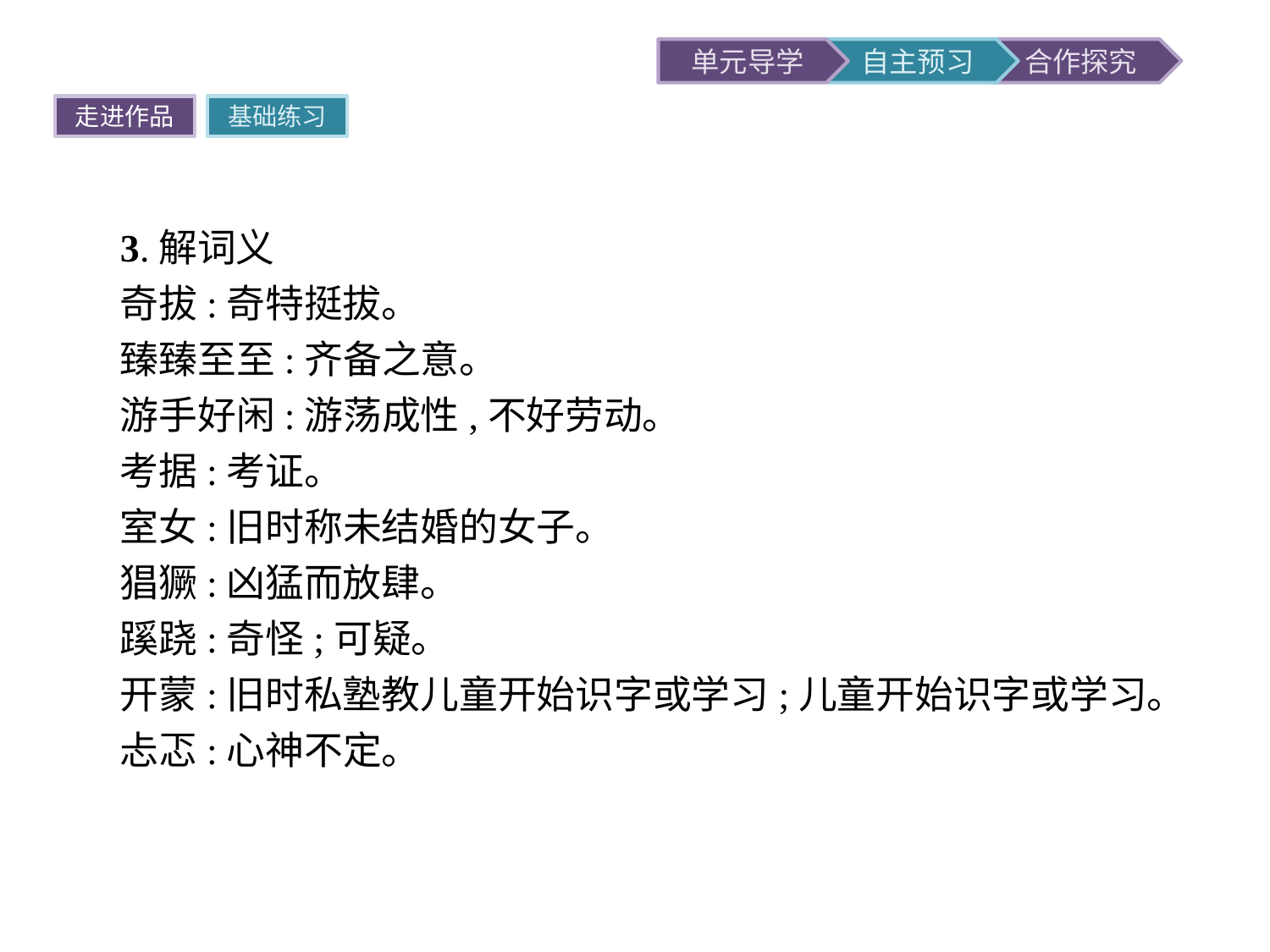

走进作品
基础练习
3.解词义
奇拔:奇特挺拔。
臻臻至至:齐备之意。
游手好闲:游荡成性,不好劳动。
考据:考证。
室女:旧时称未结婚的女子。
猖獗:凶猛而放肆。
蹊跷:奇怪;可疑。
开蒙:旧时私塾教儿童开始识字或学习;儿童开始识字或学习。
忐忑:心神不定。